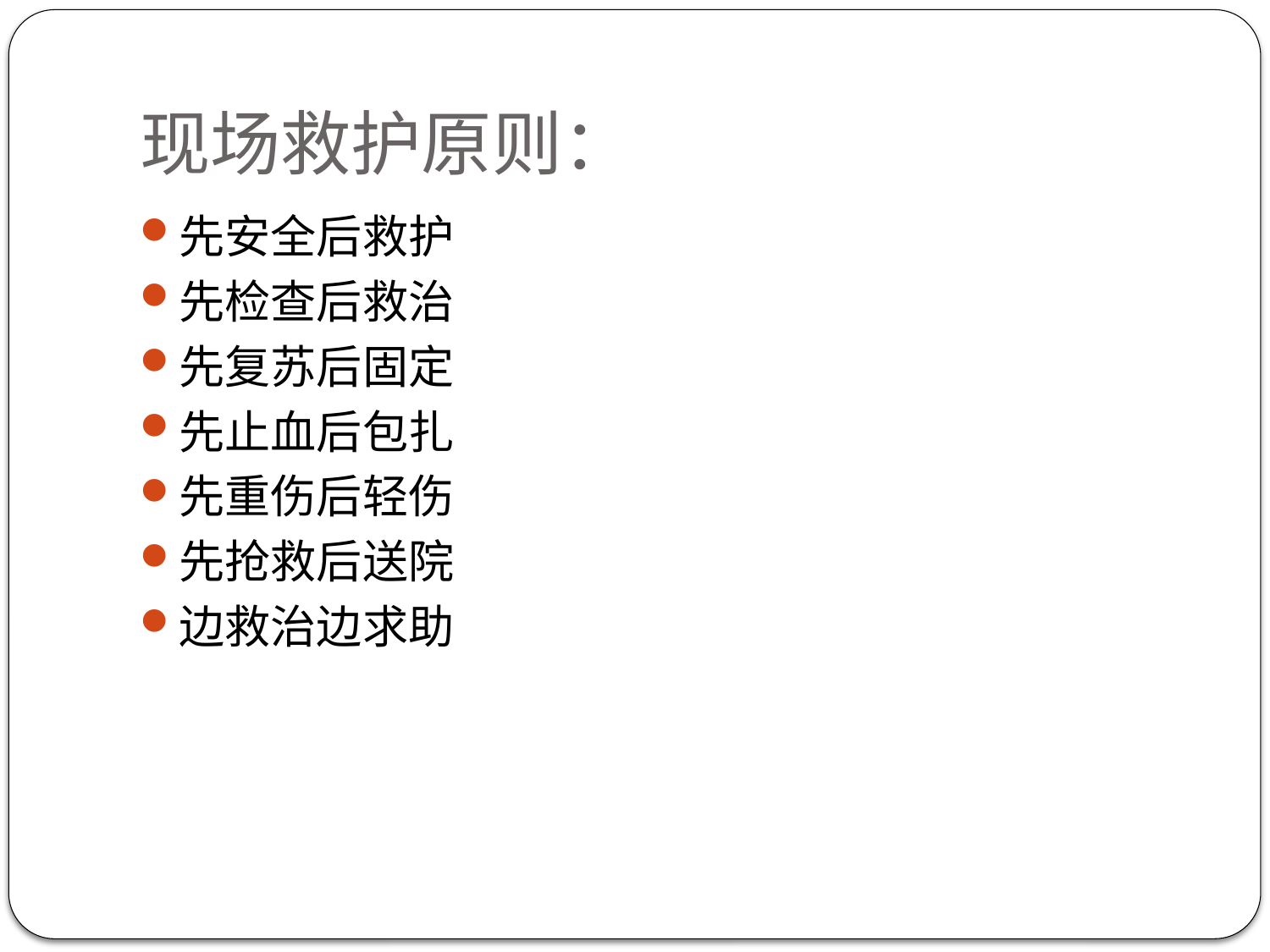

# 现场救护原则：
先安全后救护
先检查后救治
先复苏后固定
先止血后包扎
先重伤后轻伤
先抢救后送院
边救治边求助